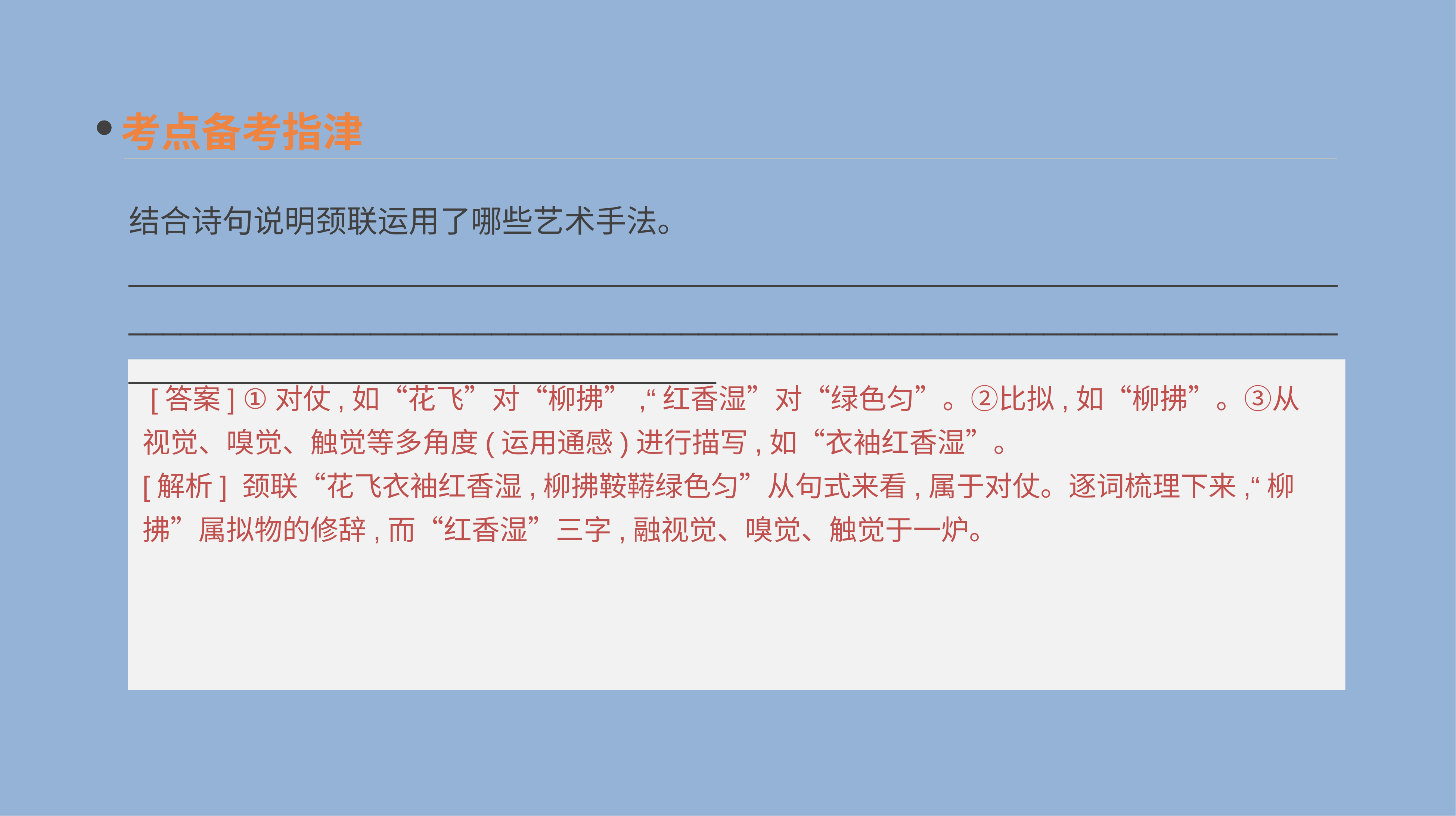

考点备考指津

结合诗句说明颈联运用了哪些艺术手法。
______________________________________________________________________________________________________________________________________________________________________________

 [答案] ①对仗,如“花飞”对“柳拂”,“红香湿”对“绿色匀”。②比拟,如“柳拂”。③从视觉、嗅觉、触觉等多角度(运用通感)进行描写,如“衣袖红香湿”。
[解析] 颈联“花飞衣袖红香湿,柳拂鞍鞯绿色匀”从句式来看,属于对仗。逐词梳理下来,“柳拂”属拟物的修辞,而“红香湿”三字,融视觉、嗅觉、触觉于一炉。